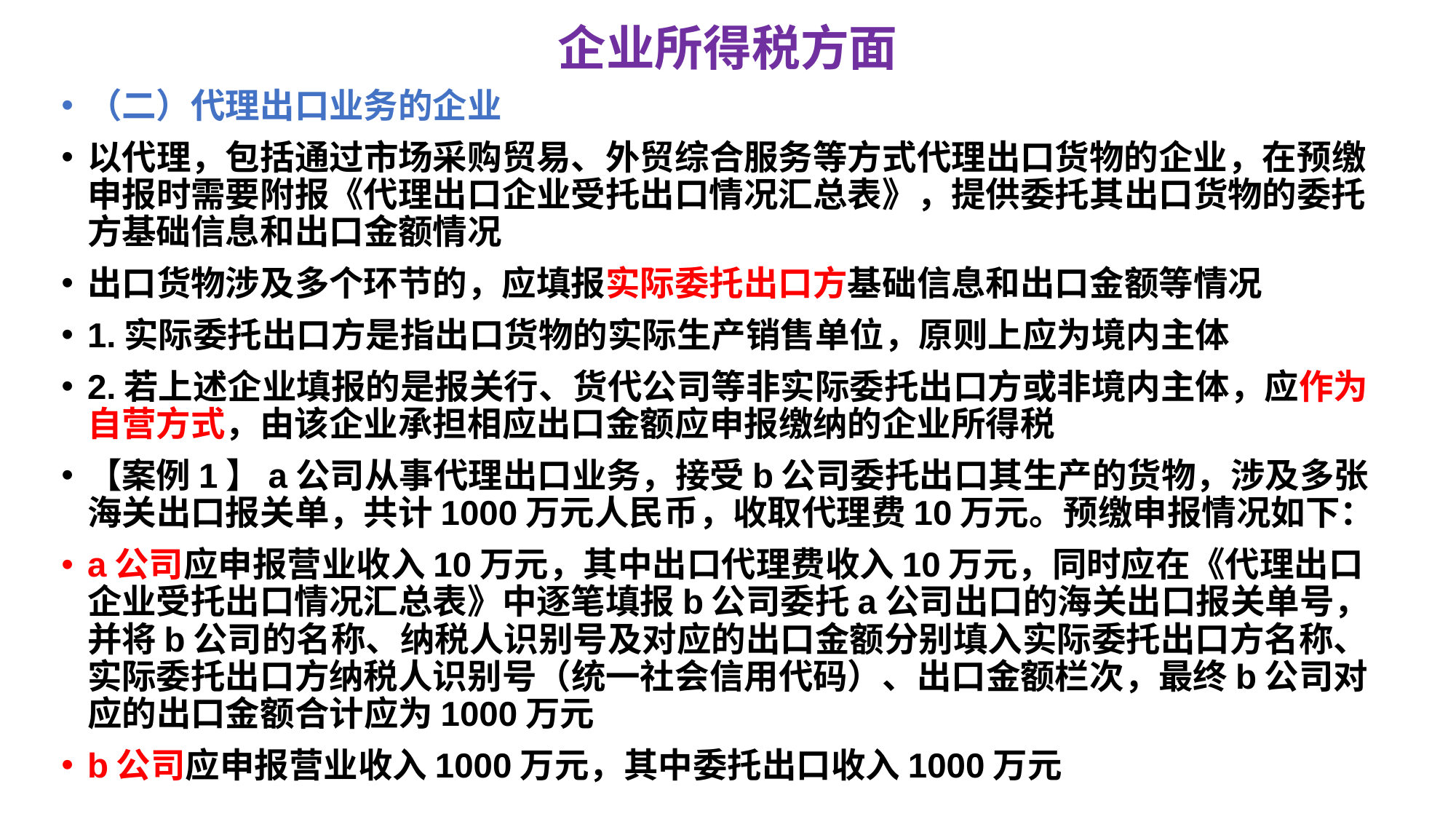

# 企业所得税方面
（二）代理出口业务的企业
以代理，包括通过市场采购贸易、外贸综合服务等方式代理出口货物的企业，在预缴申报时需要附报《代理出口企业受托出口情况汇总表》，提供委托其出口货物的委托方基础信息和出口金额情况
出口货物涉及多个环节的，应填报实际委托出口方基础信息和出口金额等情况
1.实际委托出口方是指出口货物的实际生产销售单位，原则上应为境内主体
2.若上述企业填报的是报关行、货代公司等非实际委托出口方或非境内主体，应作为自营方式，由该企业承担相应出口金额应申报缴纳的企业所得税
【案例1】a公司从事代理出口业务，接受b公司委托出口其生产的货物，涉及多张海关出口报关单，共计1000万元人民币，收取代理费10万元。预缴申报情况如下：
a公司应申报营业收入10万元，其中出口代理费收入10万元，同时应在《代理出口企业受托出口情况汇总表》中逐笔填报b公司委托a公司出口的海关出口报关单号，并将b公司的名称、纳税人识别号及对应的出口金额分别填入实际委托出口方名称、实际委托出口方纳税人识别号（统一社会信用代码）、出口金额栏次，最终b公司对应的出口金额合计应为1000万元
b公司应申报营业收入1000万元，其中委托出口收入1000万元